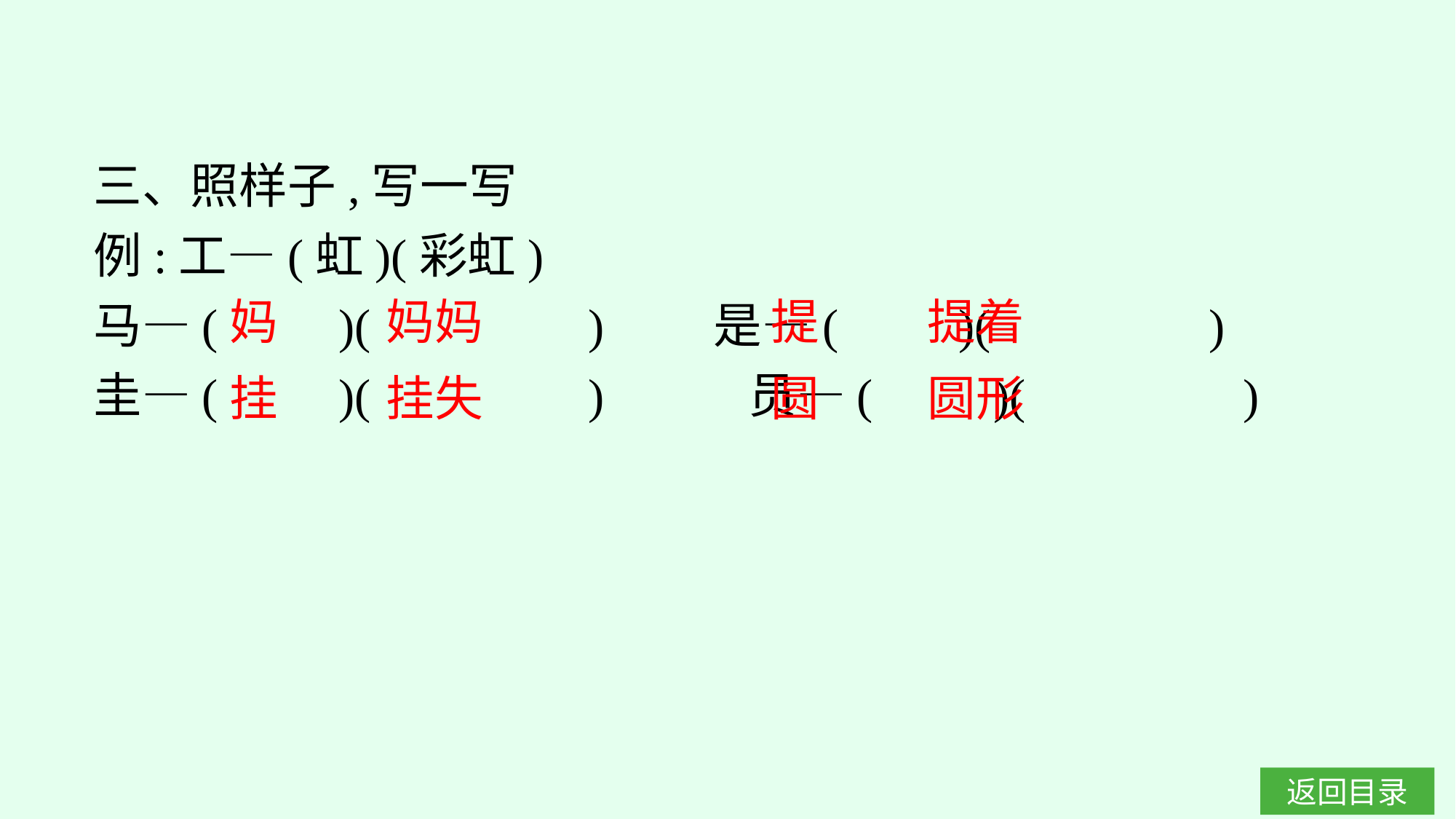

三、照样子,写一写
例:工—(虹)(彩虹)
马—(　　)(　　　　)　　是—(　　)(　　　　)
圭—(　　)(　　　　)		员—(　　)(　　　　)
妈
妈妈
提
提着
挂
挂失
圆
圆形